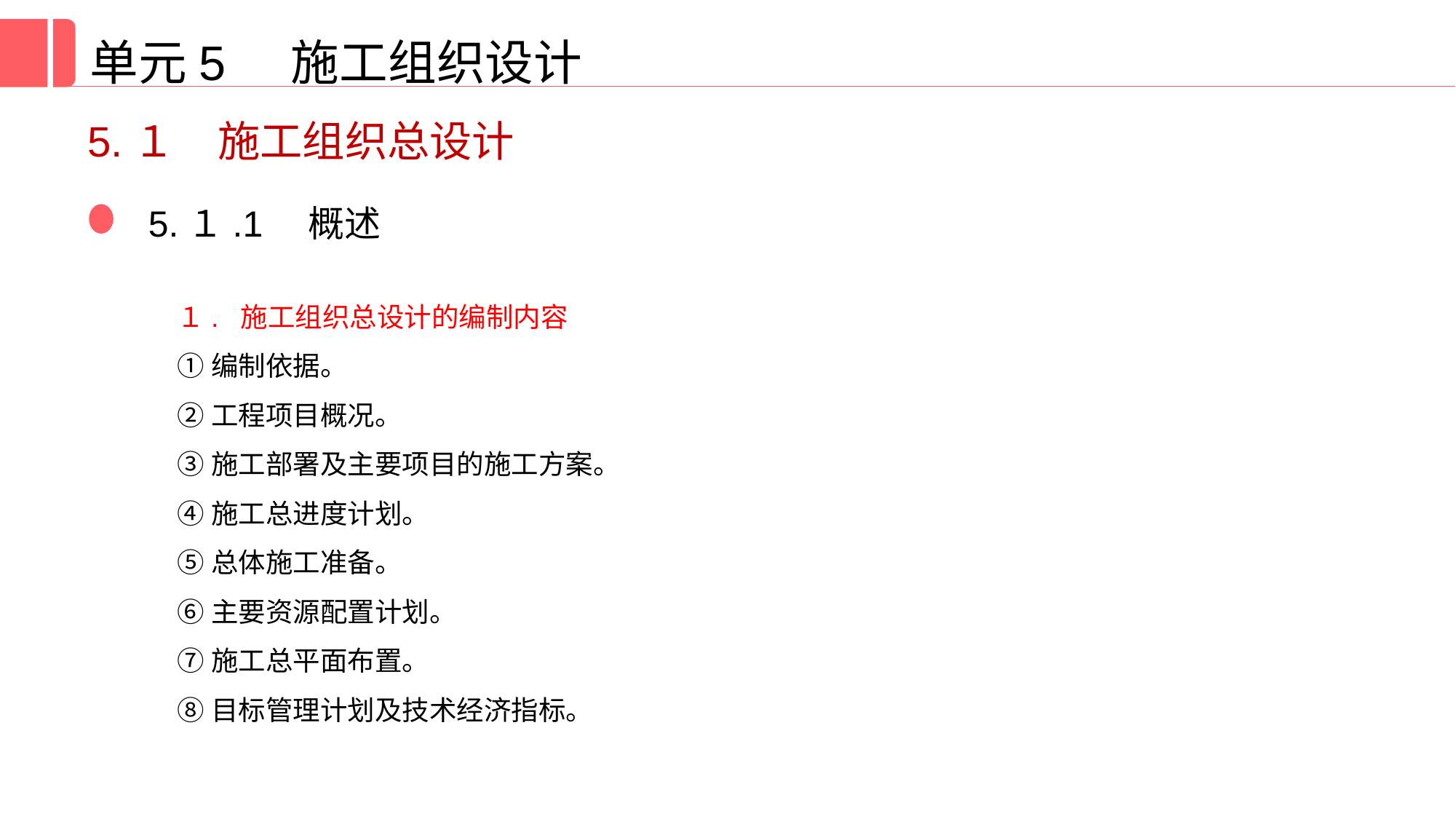

单元5    施工组织设计

5.１　施工组织总设计
5.１.1　概述

１.  施工组织总设计的编制内容
①编制依据。
②工程项目概况。
③施工部署及主要项目的施工方案。
④施工总进度计划。
⑤总体施工准备。
⑥主要资源配置计划。
⑦施工总平面布置。
⑧目标管理计划及技术经济指标。